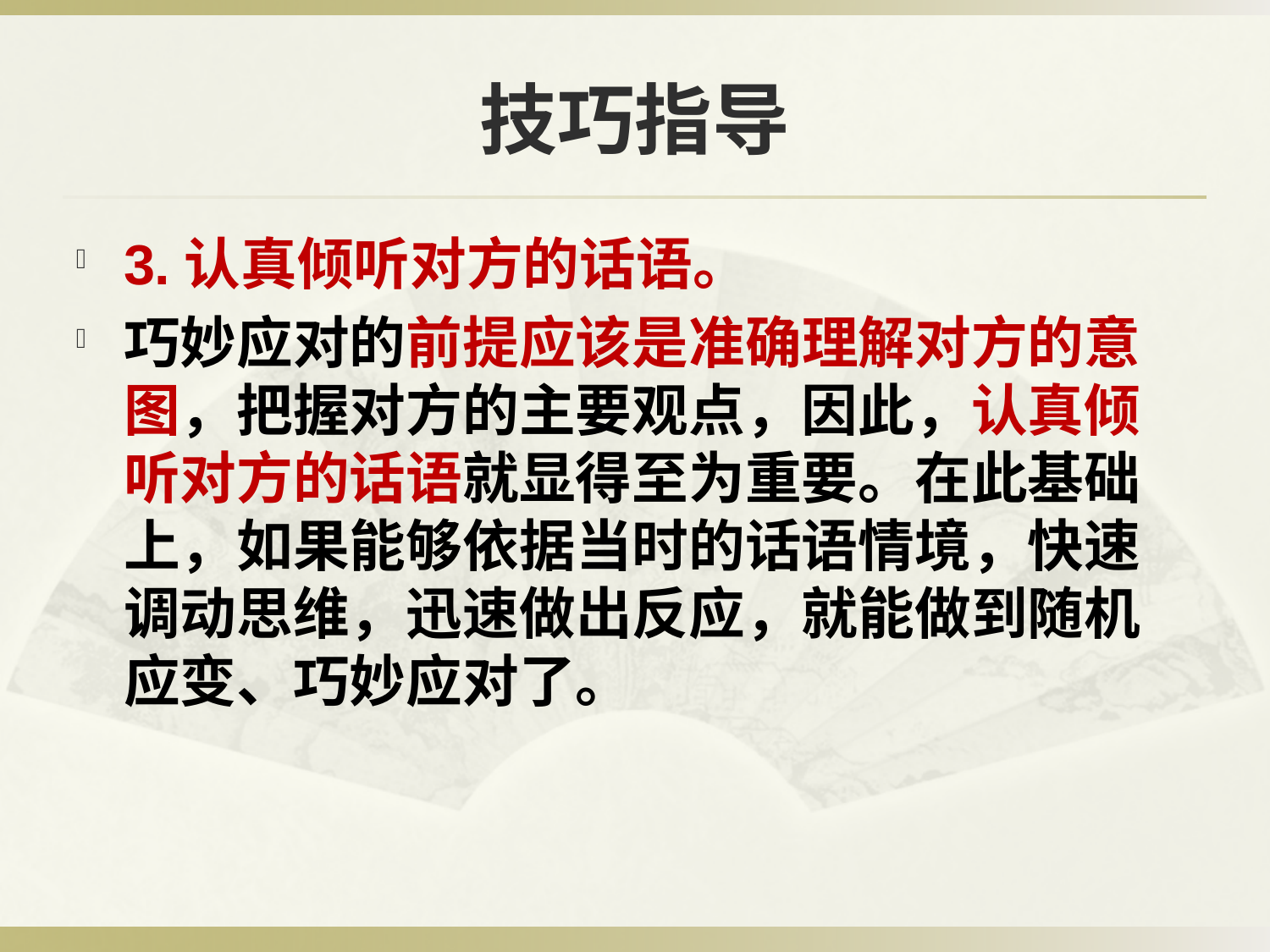

# 技巧指导
3.认真倾听对方的话语。
巧妙应对的前提应该是准确理解对方的意图，把握对方的主要观点，因此，认真倾听对方的话语就显得至为重要。在此基础上，如果能够依据当时的话语情境，快速调动思维，迅速做出反应，就能做到随机应变、巧妙应对了。